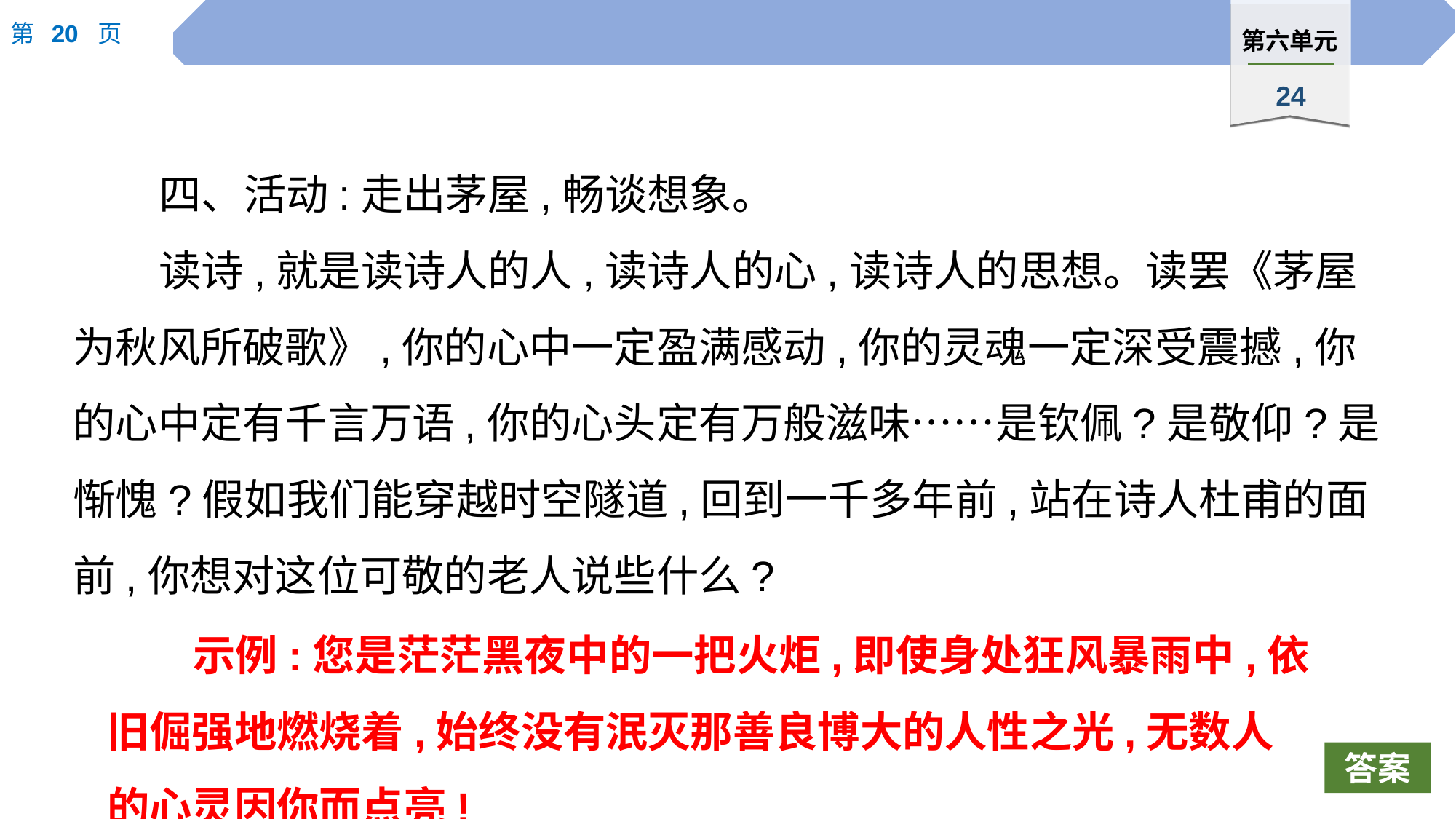

四、活动:走出茅屋,畅谈想象。
读诗,就是读诗人的人,读诗人的心,读诗人的思想。读罢《茅屋为秋风所破歌》,你的心中一定盈满感动,你的灵魂一定深受震撼,你的心中定有千言万语,你的心头定有万般滋味……是钦佩?是敬仰?是惭愧?假如我们能穿越时空隧道,回到一千多年前,站在诗人杜甫的面前,你想对这位可敬的老人说些什么?
示例:您是茫茫黑夜中的一把火炬,即使身处狂风暴雨中,依旧倔强地燃烧着,始终没有泯灭那善良博大的人性之光,无数人的心灵因你而点亮!
答案